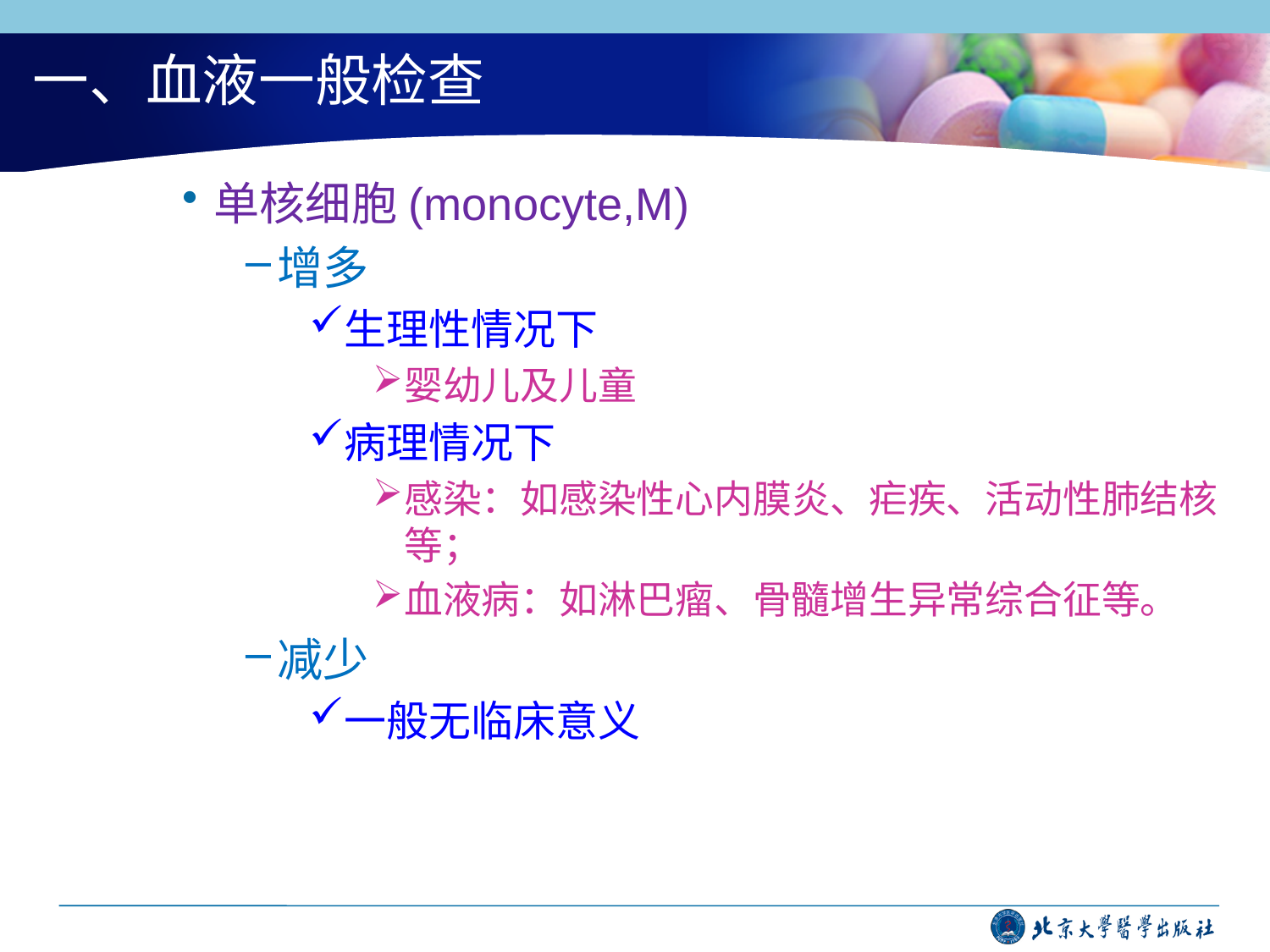

# 一、血液一般检查
单核细胞(monocyte,M)
增多
生理性情况下
婴幼儿及儿童
病理情况下
感染：如感染性心内膜炎、疟疾、活动性肺结核等；
血液病：如淋巴瘤、骨髓增生异常综合征等。
减少
一般无临床意义